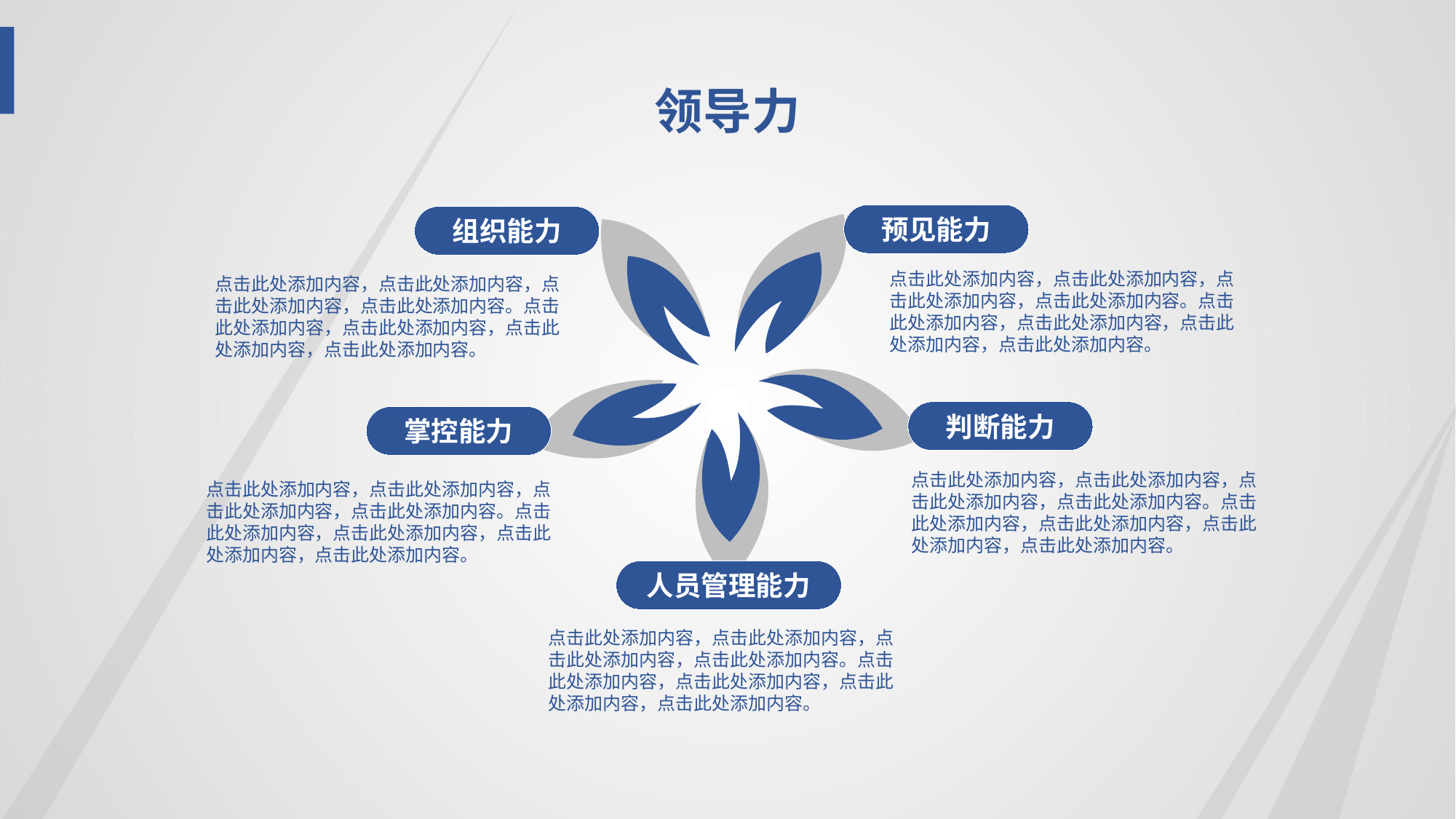

领导力
预见能力
组织能力

点击此处添加内容，点击此处添加内容，点击此处添加内容，点击此处添加内容。点击此处添加内容，点击此处添加内容，点击此处添加内容，点击此处添加内容。
点击此处添加内容，点击此处添加内容，点击此处添加内容，点击此处添加内容。点击此处添加内容，点击此处添加内容，点击此处添加内容，点击此处添加内容。
判断能力
掌控能力
点击此处添加内容，点击此处添加内容，点击此处添加内容，点击此处添加内容。点击此处添加内容，点击此处添加内容，点击此处添加内容，点击此处添加内容。
点击此处添加内容，点击此处添加内容，点击此处添加内容，点击此处添加内容。点击此处添加内容，点击此处添加内容，点击此处添加内容，点击此处添加内容。
人员管理能力
点击此处添加内容，点击此处添加内容，点击此处添加内容，点击此处添加内容。点击此处添加内容，点击此处添加内容，点击此处添加内容，点击此处添加内容。
.